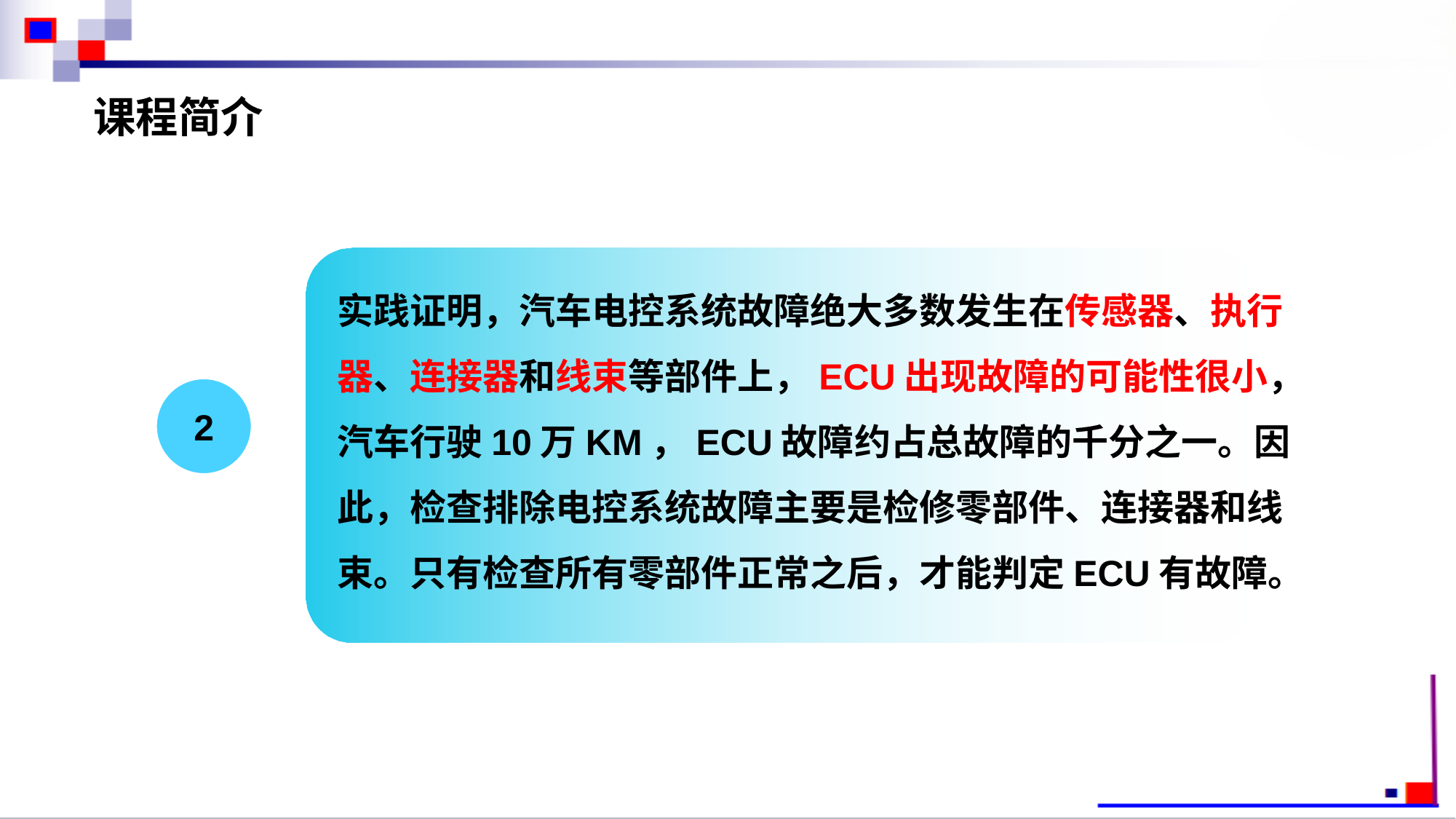

课程简介

实践证明，汽车电控系统故障绝大多数发生在传感器、执行器、连接器和线束等部件上，ECU出现故障的可能性很小，汽车行驶10万KM，ECU故障约占总故障的千分之一。因此，检查排除电控系统故障主要是检修零部件、连接器和线束。只有检查所有零部件正常之后，才能判定ECU有故障。
2